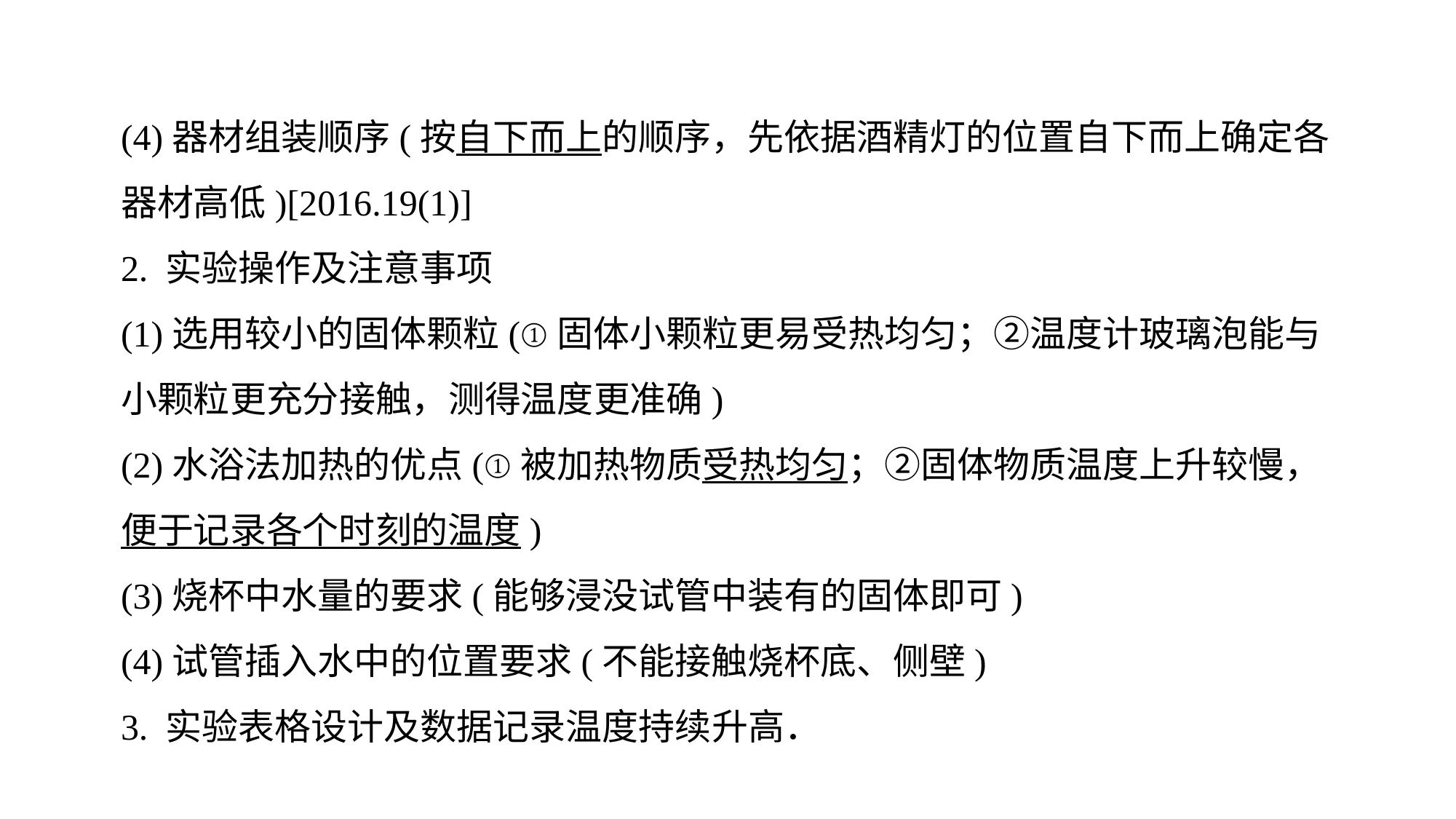

(4)器材组装顺序(按自下而上的顺序，先依据酒精灯的位置自下而上确定各器材高低)[2016.19(1)]
2. 实验操作及注意事项
(1)选用较小的固体颗粒(①固体小颗粒更易受热均匀；②温度计玻璃泡能与小颗粒更充分接触，测得温度更准确)
(2)水浴法加热的优点(①被加热物质受热均匀；②固体物质温度上升较慢，便于记录各个时刻的温度)
(3)烧杯中水量的要求(能够浸没试管中装有的固体即可)
(4)试管插入水中的位置要求(不能接触烧杯底、侧壁)
3. 实验表格设计及数据记录温度持续升高．